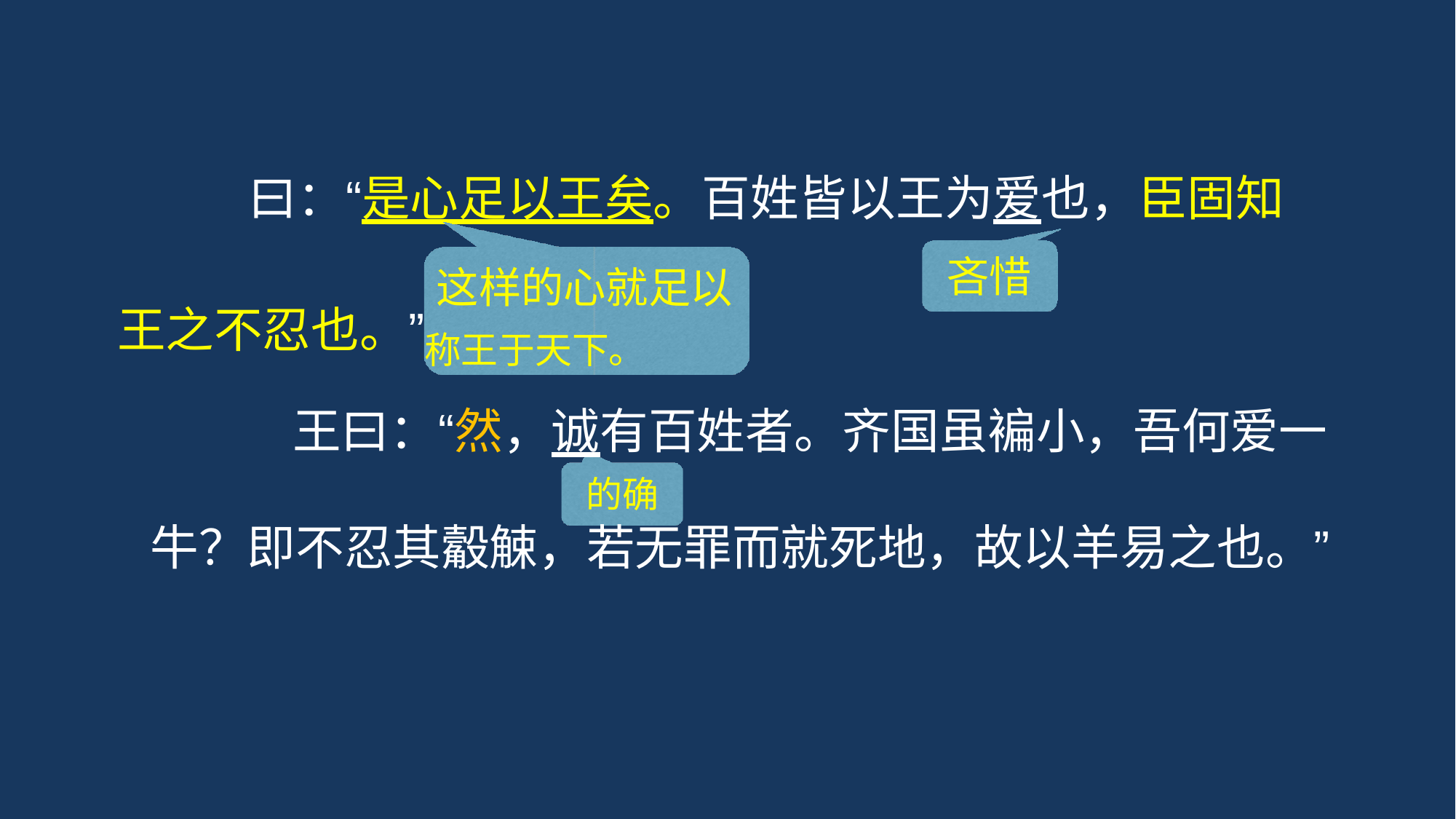

# 曰：“是心足以王矣。百姓皆以王为爱也，臣固知

吝惜
这样的心就足以
王之不忍也。”称王于天下。
王曰：“然，诚有百姓者。齐国虽褊小，吾何爱一
的确
牛？即不忍其觳觫，若无罪而就死地，故以羊易之也。”